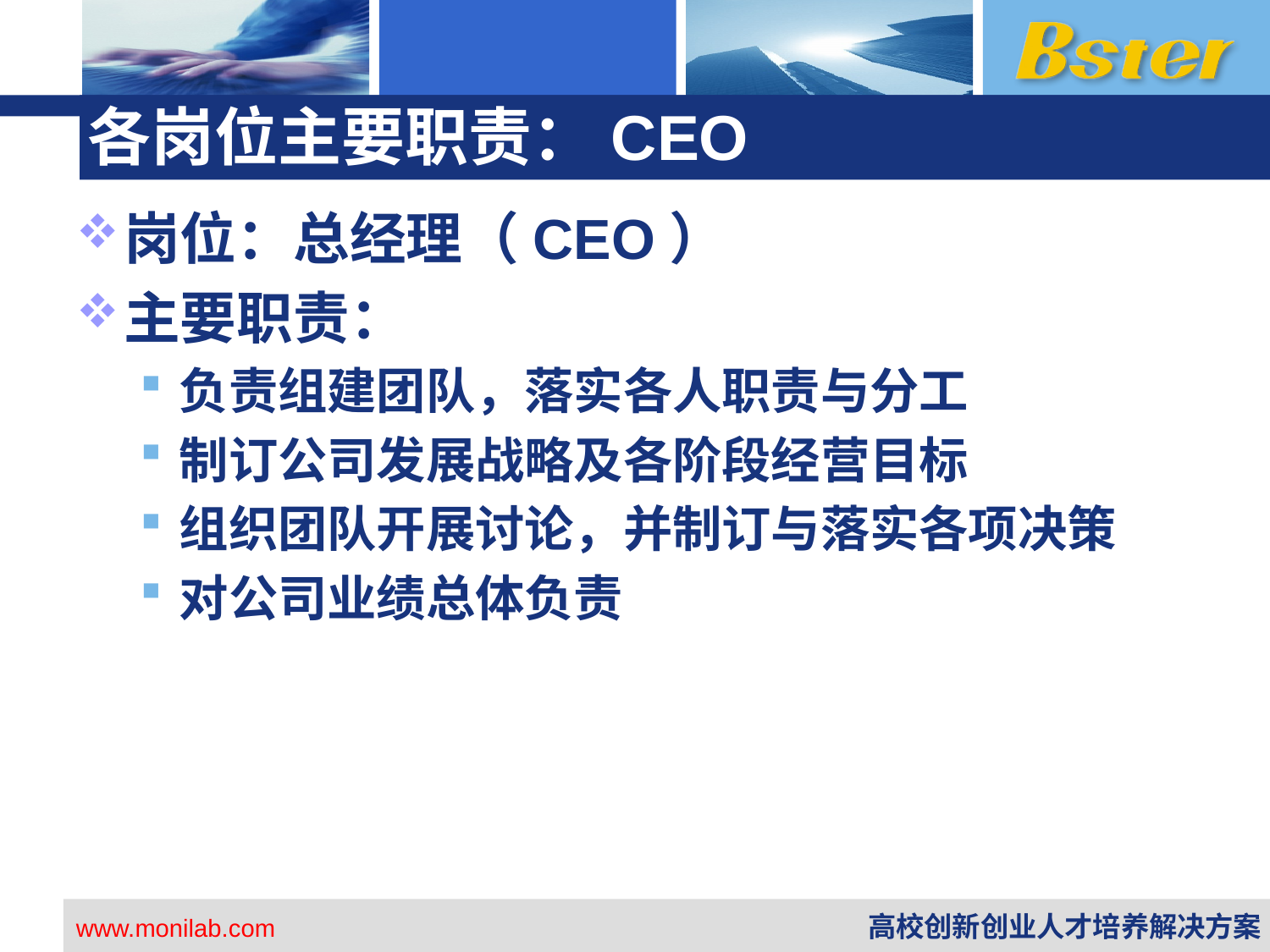

# 各岗位主要职责：CEO
岗位：总经理（CEO）
主要职责：
负责组建团队，落实各人职责与分工
制订公司发展战略及各阶段经营目标
组织团队开展讨论，并制订与落实各项决策
对公司业绩总体负责